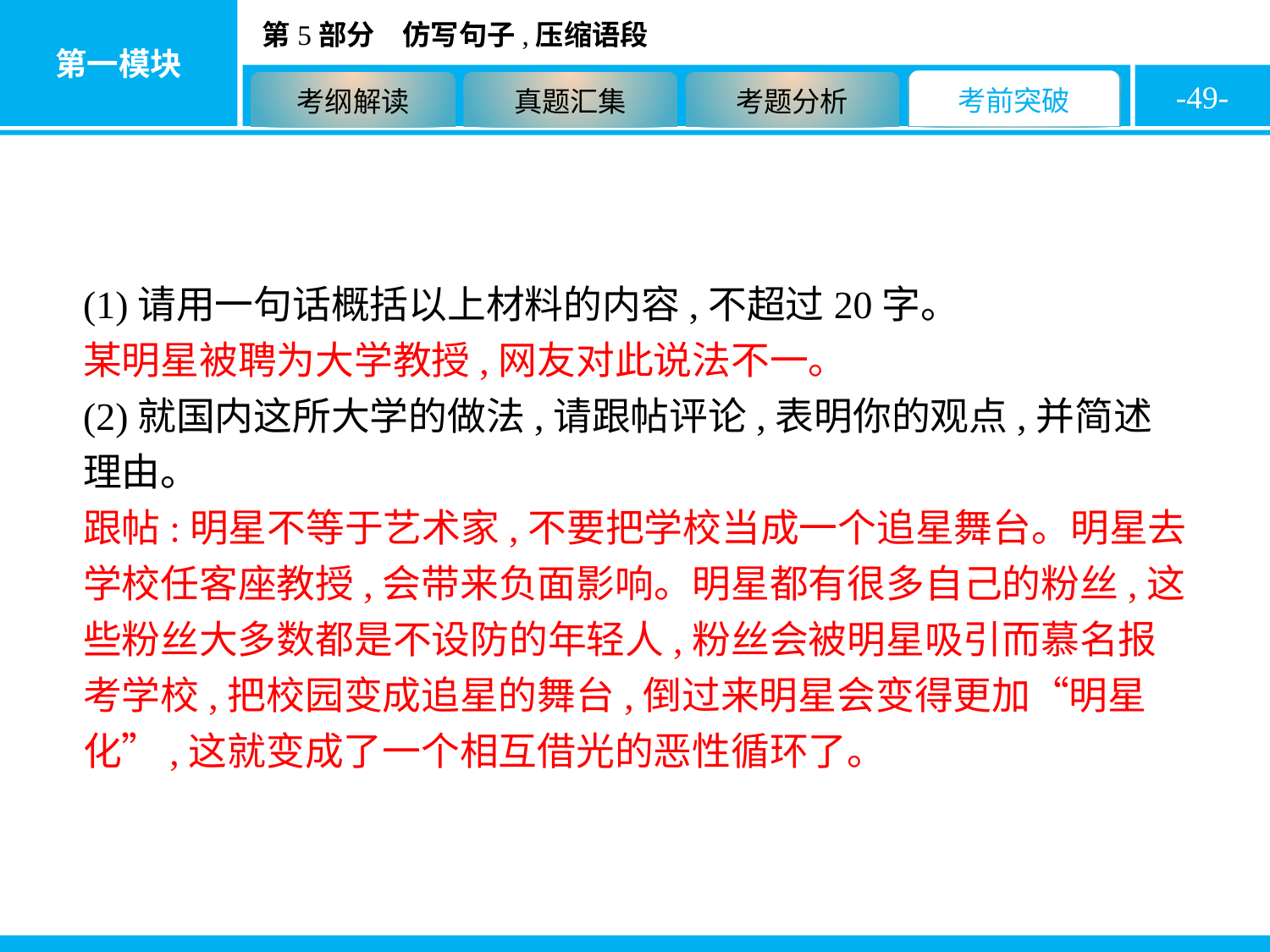

-49-
(1)请用一句话概括以上材料的内容,不超过20字。
某明星被聘为大学教授,网友对此说法不一。
(2)就国内这所大学的做法,请跟帖评论,表明你的观点,并简述理由。
跟帖:明星不等于艺术家,不要把学校当成一个追星舞台。明星去学校任客座教授,会带来负面影响。明星都有很多自己的粉丝,这些粉丝大多数都是不设防的年轻人,粉丝会被明星吸引而慕名报考学校,把校园变成追星的舞台,倒过来明星会变得更加“明星化”,这就变成了一个相互借光的恶性循环了。